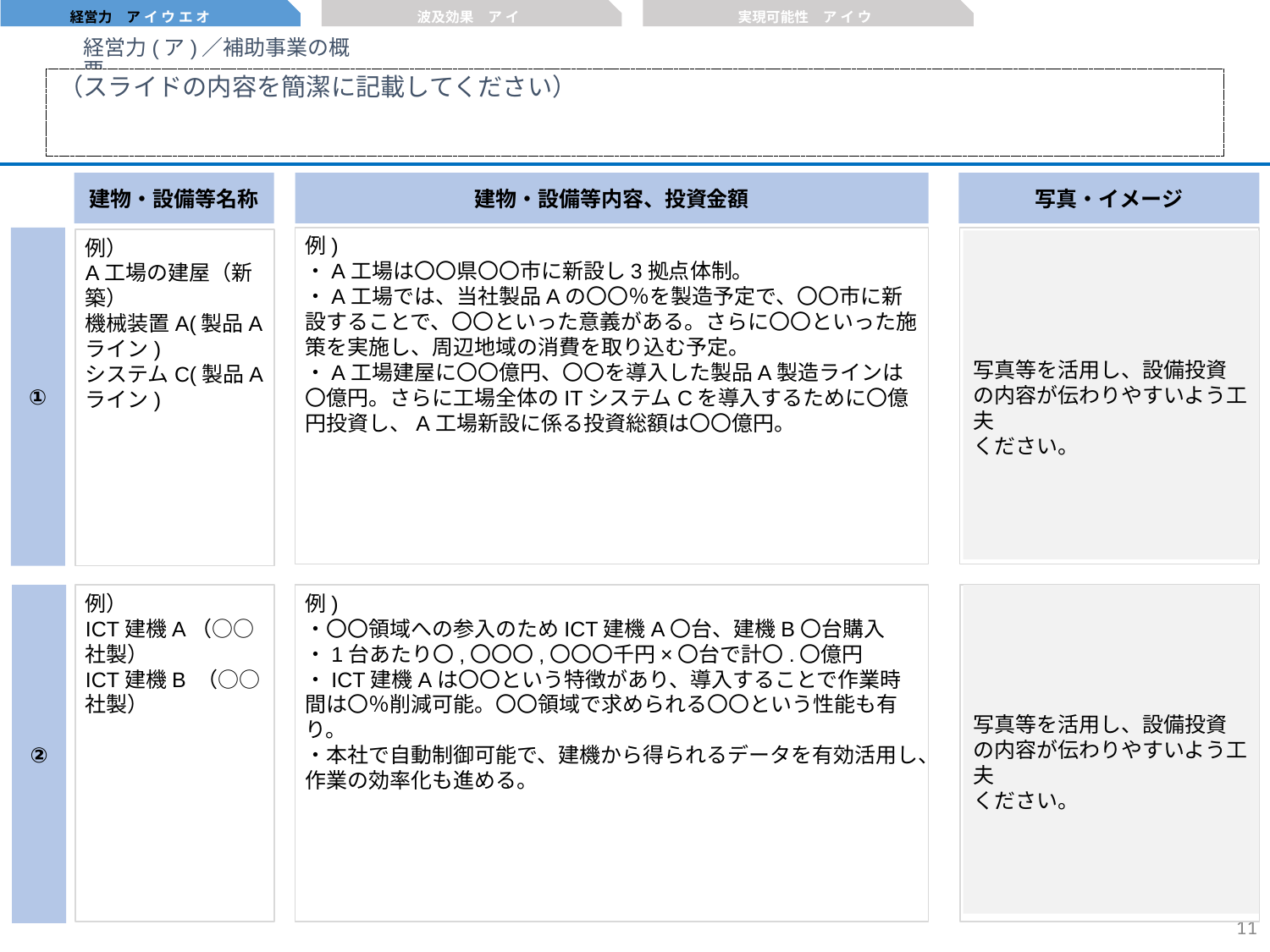

経営力　ア イ ウ エ オ
波及効果　ア イ
実現可能性　ア イ ウ
経営力(ア)／補助事業の概要
（スライドの内容を簡潔に記載してください）
建物・設備等名称
建物・設備等内容、投資金額
写真・イメージ
①
例)
・A工場は〇〇県〇〇市に新設し3拠点体制。
・A工場では、当社製品Aの〇〇％を製造予定で、〇〇市に新設することで、〇〇といった意義がある。さらに〇〇といった施策を実施し、周辺地域の消費を取り込む予定。
・A工場建屋に〇〇億円、〇〇を導入した製品A製造ラインは〇億円。さらに工場全体のITシステムCを導入するために〇億円投資し、A工場新設に係る投資総額は〇〇億円。

例）
A工場の建屋（新築）
機械装置A(製品Aライン)
システムC(製品Aライン)

写真等を活用し、設備投資
の内容が伝わりやすいよう工夫
ください。

②
例）
ICT建機A（○○社製）
ICT建機B （○○社製）
例)
・〇〇領域への参入のためICT建機A〇台、建機B〇台購入
・1台あたり〇,〇〇〇,〇〇〇千円×〇台で計〇.〇億円
・ICT建機Aは〇〇という特徴があり、導入することで作業時間は〇％削減可能。〇〇領域で求められる〇〇という性能も有り。
・本社で自動制御可能で、建機から得られるデータを有効活用し、作業の効率化も進める。

写真等を活用し、設備投資
の内容が伝わりやすいよう工夫
ください。
11